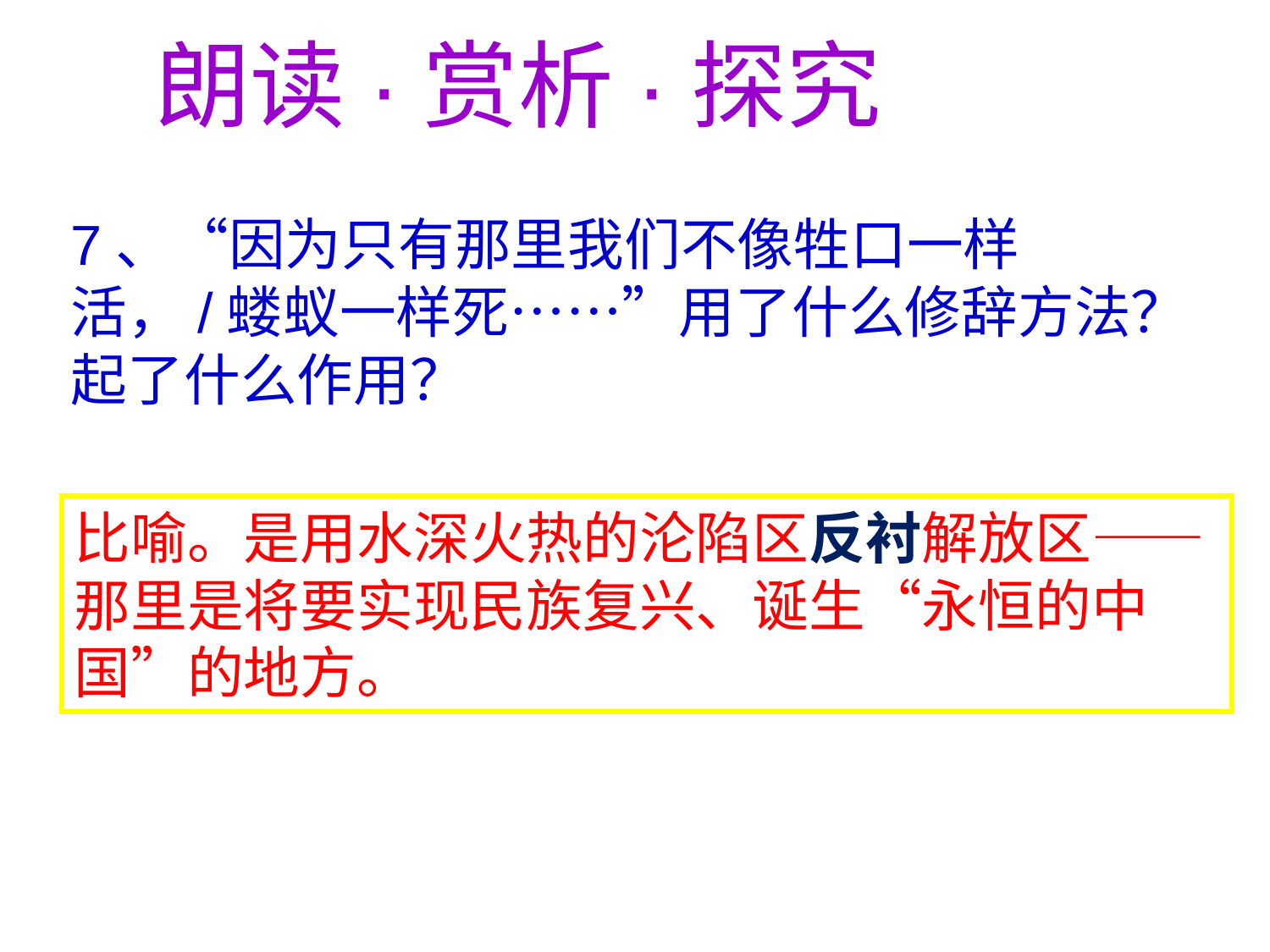

朗读·赏析·探究

7、“因为只有那里我们不像牲口一样活，/蝼蚁一样死……”用了什么修辞方法？起了什么作用？
比喻。是用水深火热的沦陷区反衬解放区——那里是将要实现民族复兴、诞生“永恒的中国”的地方。